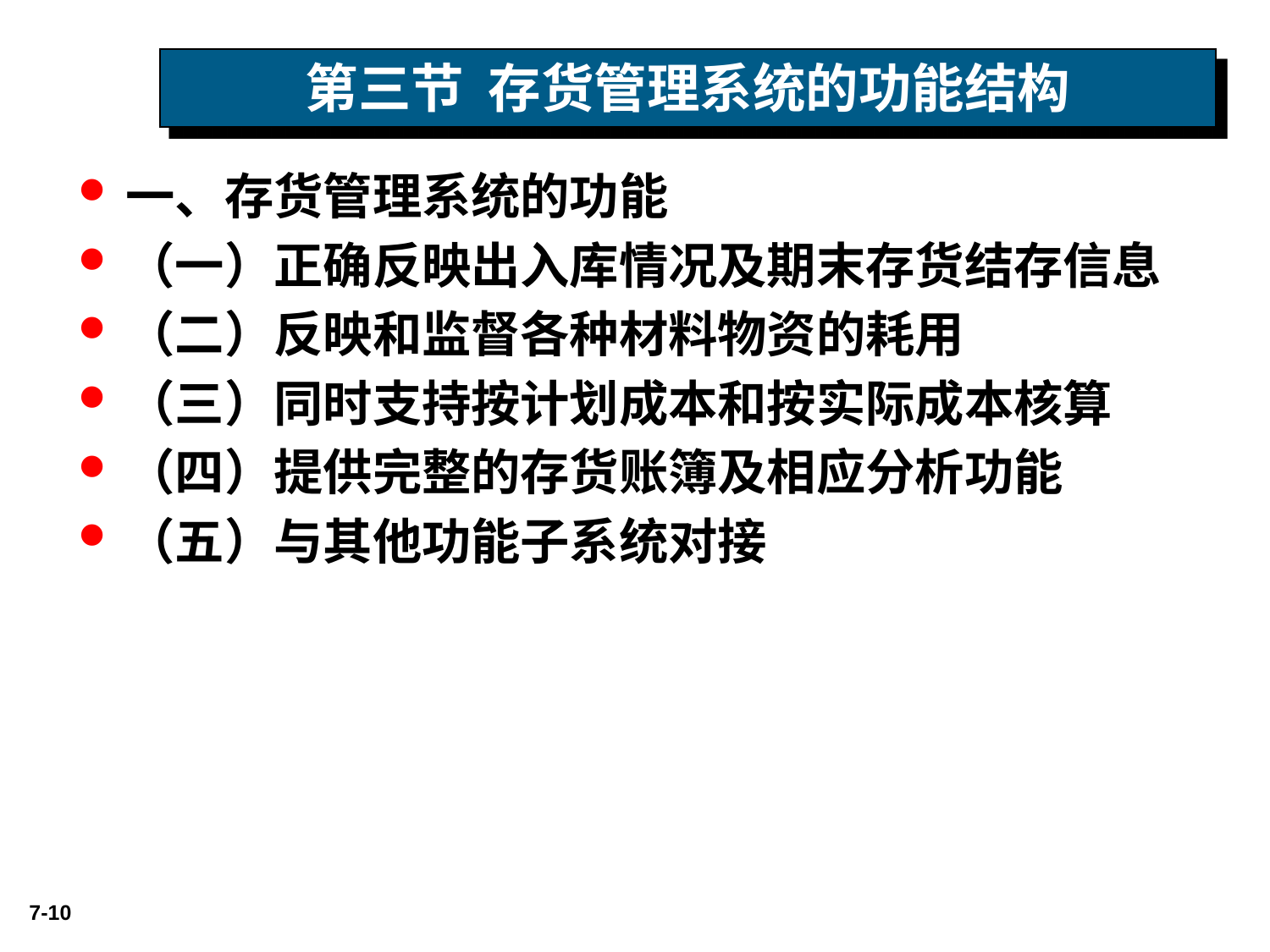

# 第三节  存货管理系统的功能结构
一、存货管理系统的功能
（一）正确反映出入库情况及期末存货结存信息
（二）反映和监督各种材料物资的耗用
（三）同时支持按计划成本和按实际成本核算
（四）提供完整的存货账簿及相应分析功能
（五）与其他功能子系统对接